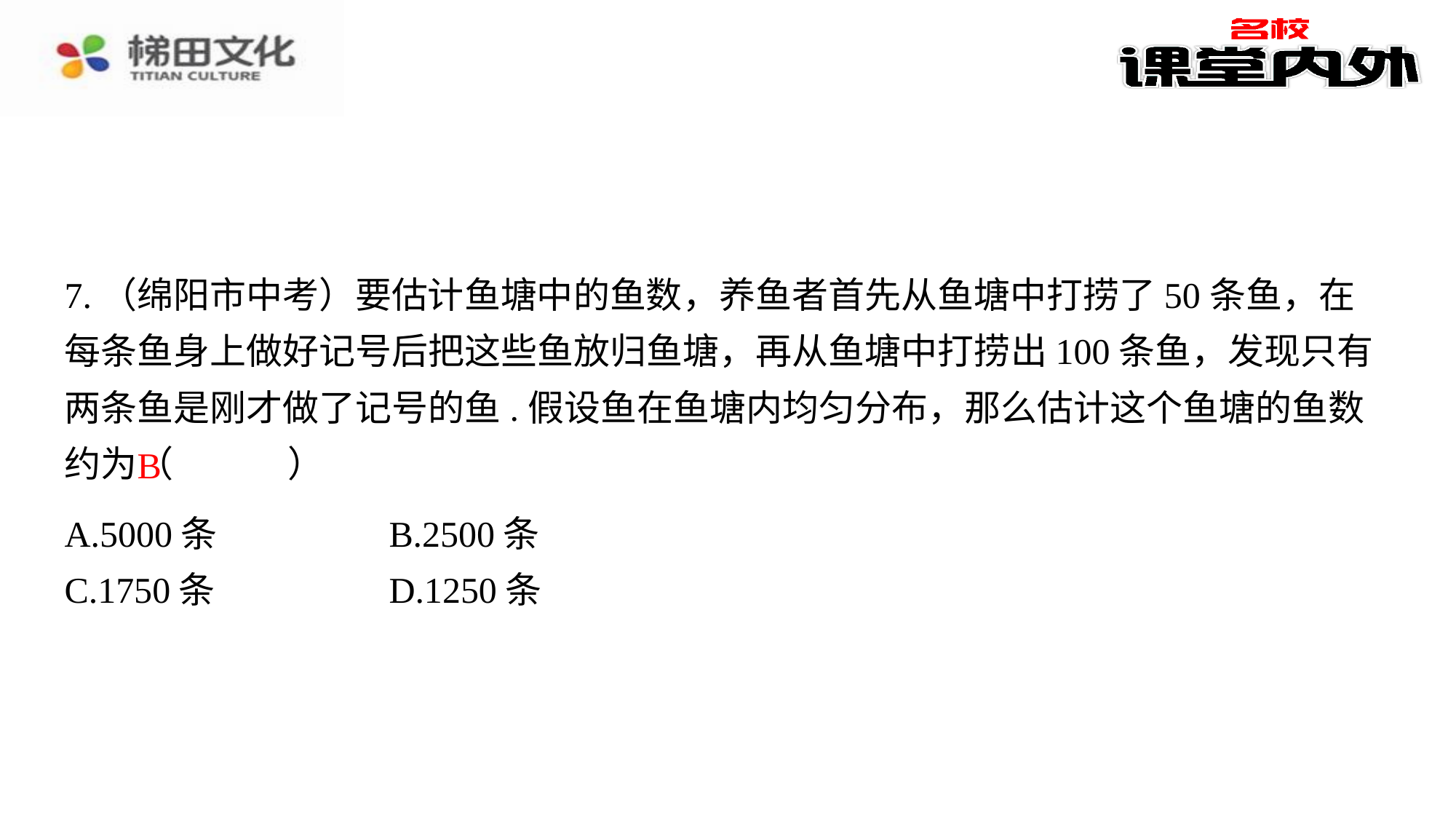

7.（绵阳市中考）要估计鱼塘中的鱼数，养鱼者首先从鱼塘中打捞了50条鱼，在每条鱼身上做好记号后把这些鱼放归鱼塘，再从鱼塘中打捞出100条鱼，发现只有两条鱼是刚才做了记号的鱼.假设鱼在鱼塘内均匀分布，那么估计这个鱼塘的鱼数约为（　B　）
B
| A.5000条 | B.2500条 |
| --- | --- |
| C.1750条 | D.1250条 |